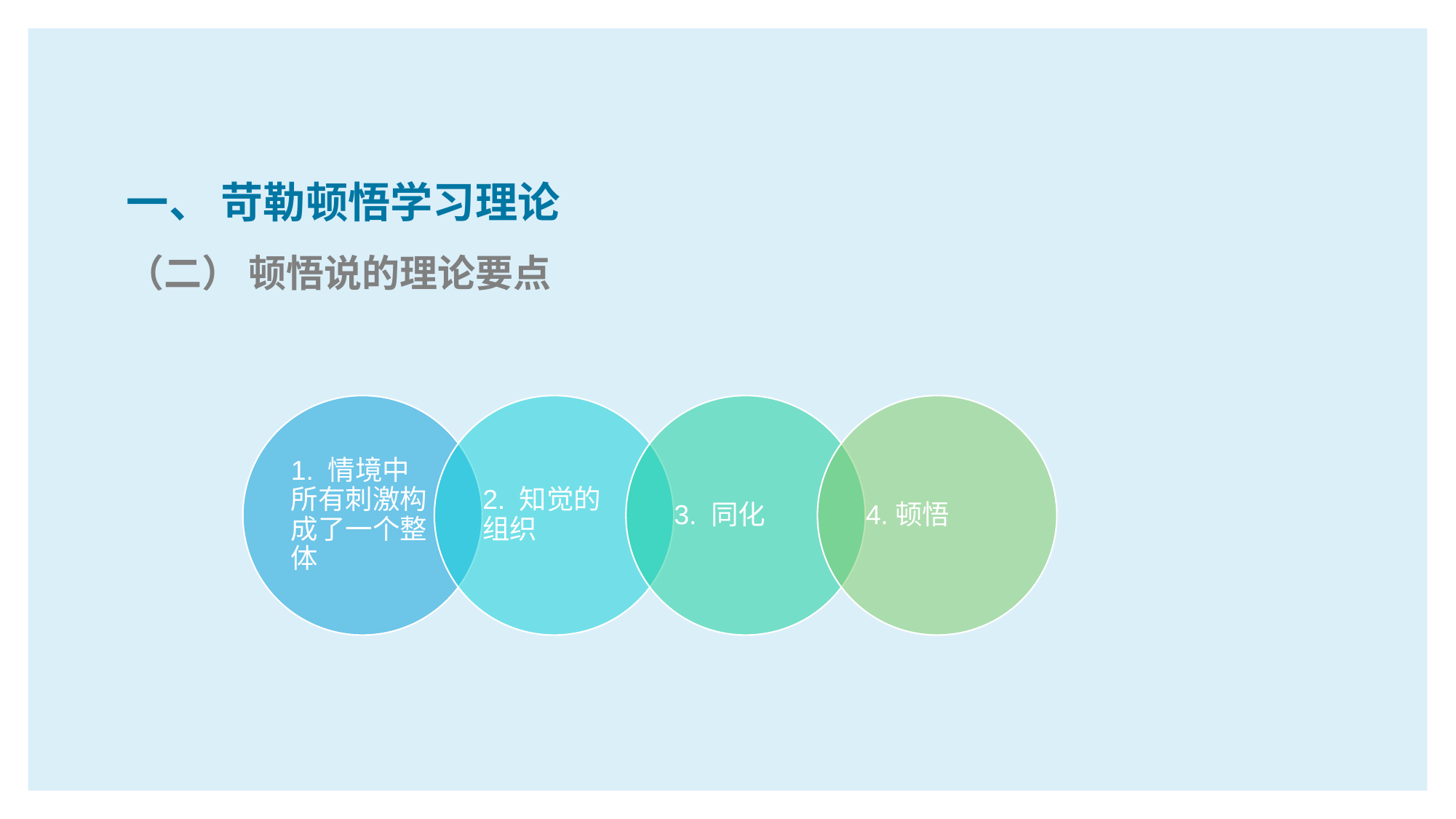

一、 苛勒顿悟学习理论
（二） 顿悟说的理论要点

1. 情境中所有刺激构成了一个整体
2. 知觉的组织
3. 同化
4.顿悟